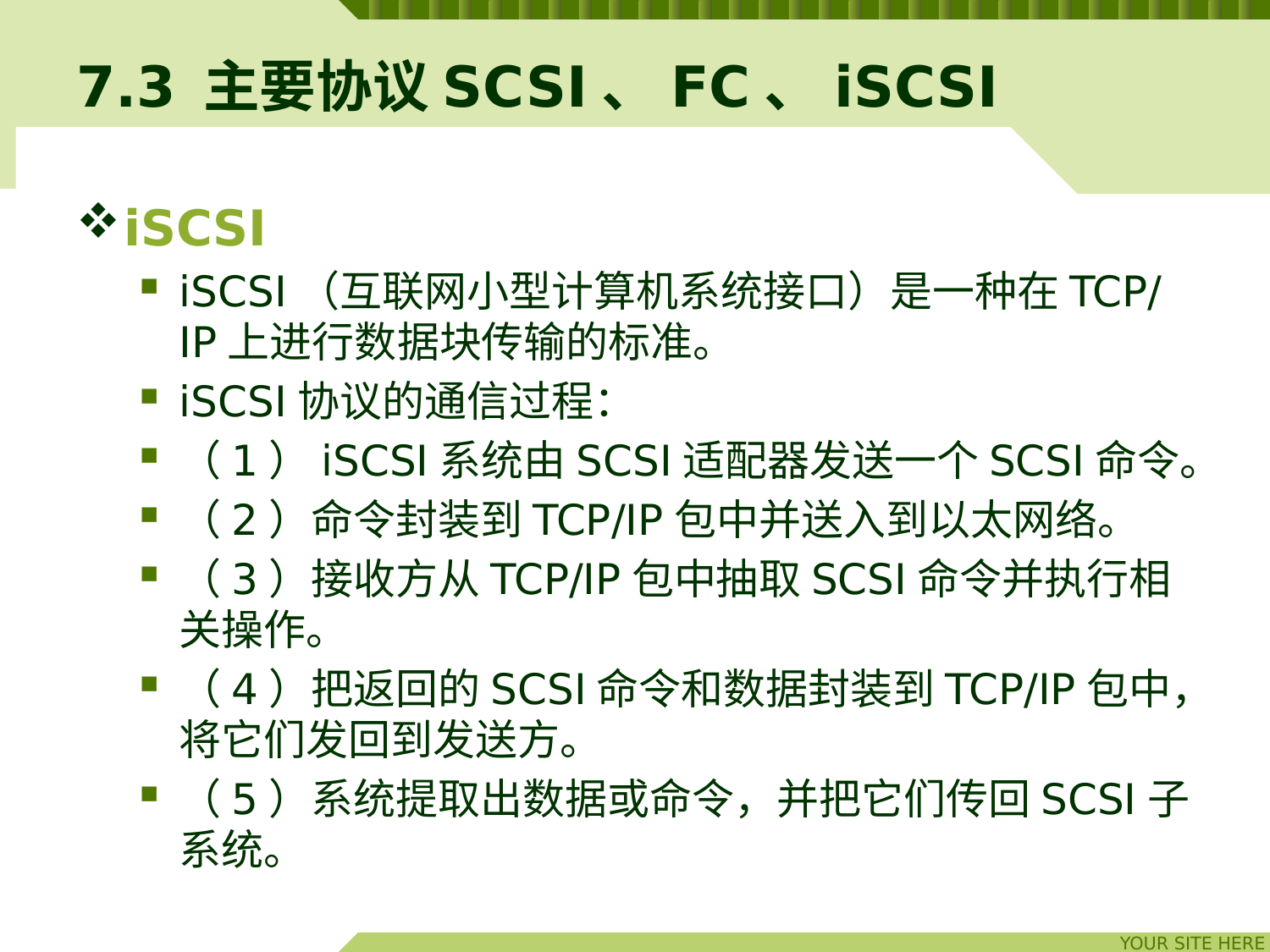

# 7.3	主要协议SCSI、FC、iSCSI
iSCSI
iSCSI（互联网小型计算机系统接口）是一种在TCP/IP上进行数据块传输的标准。
iSCSI协议的通信过程：
（1）iSCSI系统由SCSI适配器发送一个SCSI命令。
（2）命令封装到TCP/IP包中并送入到以太网络。
（3）接收方从TCP/IP包中抽取SCSI命令并执行相关操作。
（4）把返回的SCSI命令和数据封装到TCP/IP包中，将它们发回到发送方。
（5）系统提取出数据或命令，并把它们传回SCSI子系统。